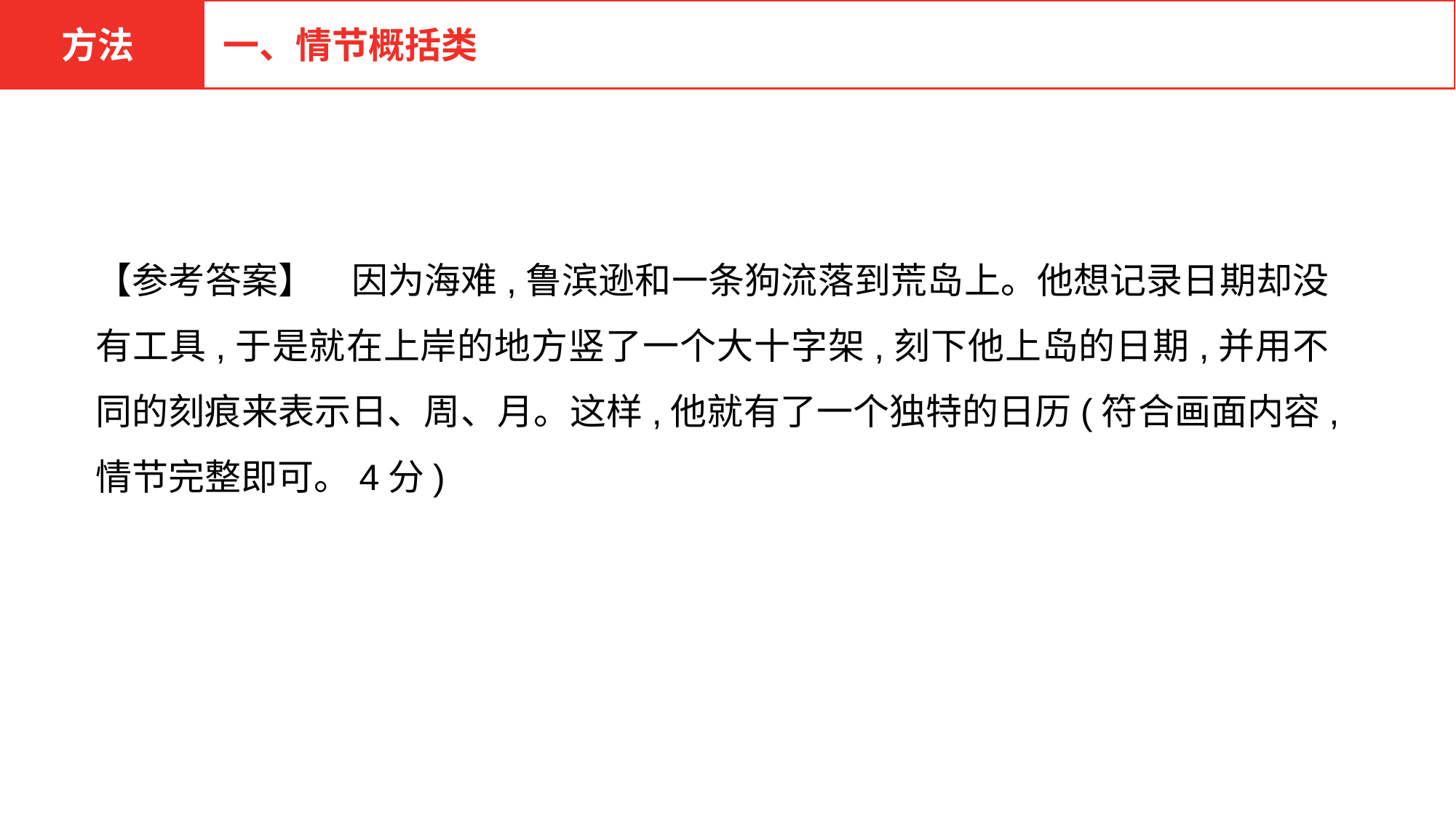

方法
一、情节概括类
【参考答案】　因为海难,鲁滨逊和一条狗流落到荒岛上。他想记录日期却没有工具,于是就在上岸的地方竖了一个大十字架,刻下他上岛的日期,并用不同的刻痕来表示日、周、月。这样,他就有了一个独特的日历(符合画面内容,情节完整即可。4分)